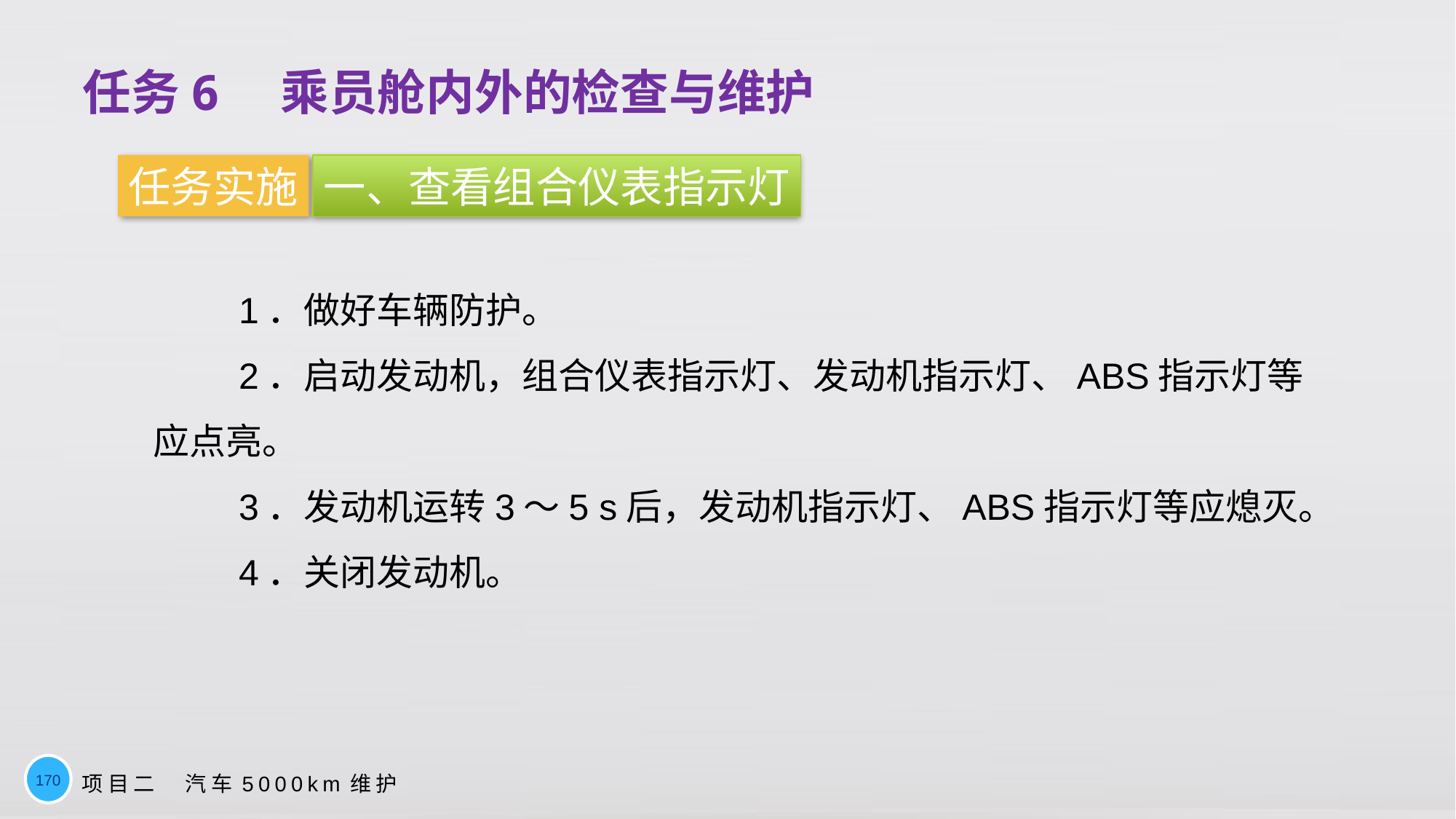

任务6　乘员舱内外的检查与维护
任务实施
一、查看组合仪表指示灯
1．做好车辆防护。
2．启动发动机，组合仪表指示灯、发动机指示灯、ABS指示灯等应点亮。
3．发动机运转3～5 s后，发动机指示灯、ABS指示灯等应熄灭。
4．关闭发动机。
170